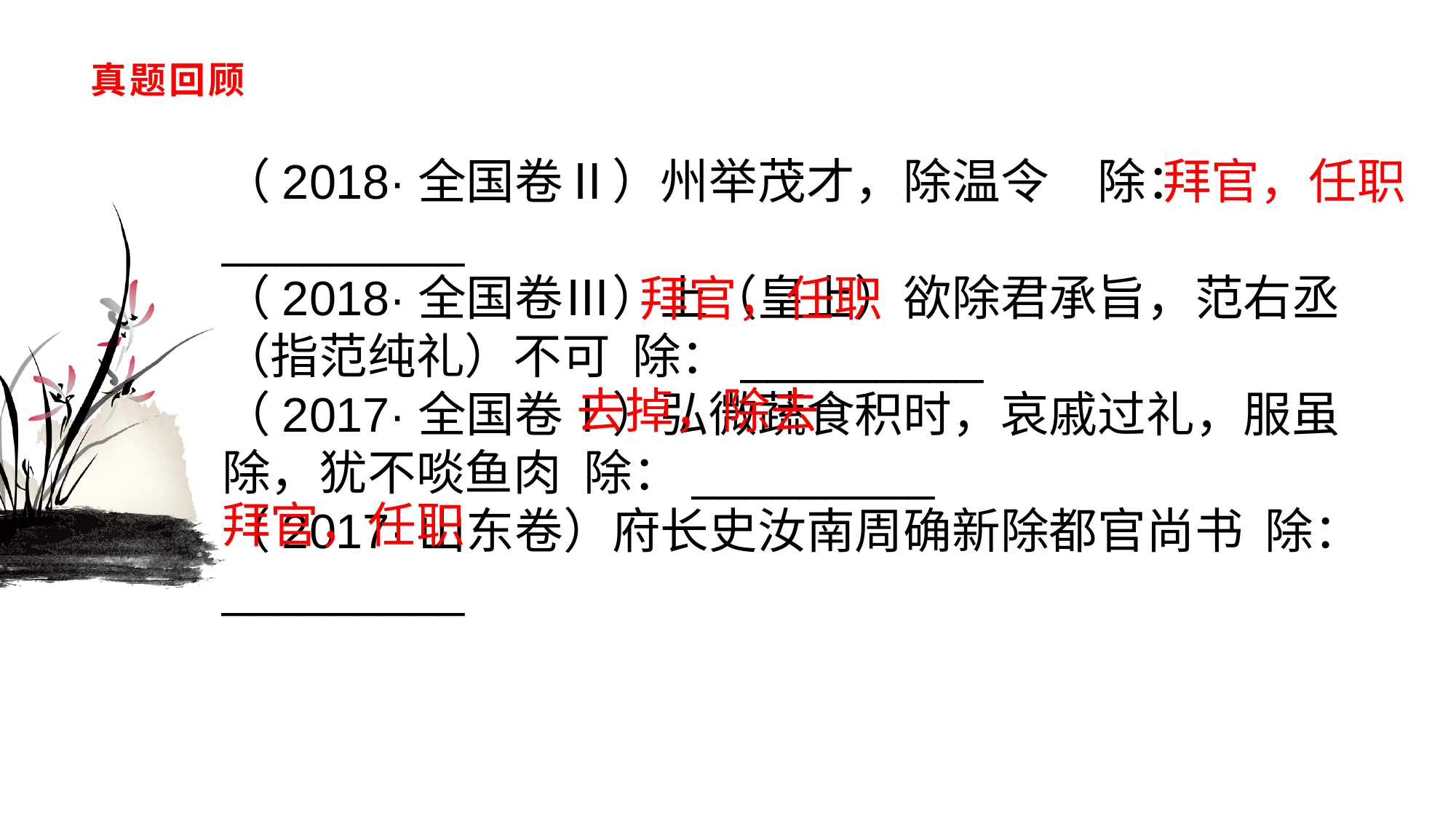

# 真题回顾
（2018·全国卷Ⅱ）州举茂才，除温令　除：_________（2018·全国卷Ⅲ）上（皇上）欲除君承旨，范右丞（指范纯礼）不可  除：_________（2017·全国卷Ⅰ）弘微蔬食积时，哀戚过礼，服虽除，犹不啖鱼肉  除：_________（2017·山东卷）府长史汝南周确新除都官尚书  除：_________
拜官，任职
拜官，任职
去掉，除去
拜官，任职